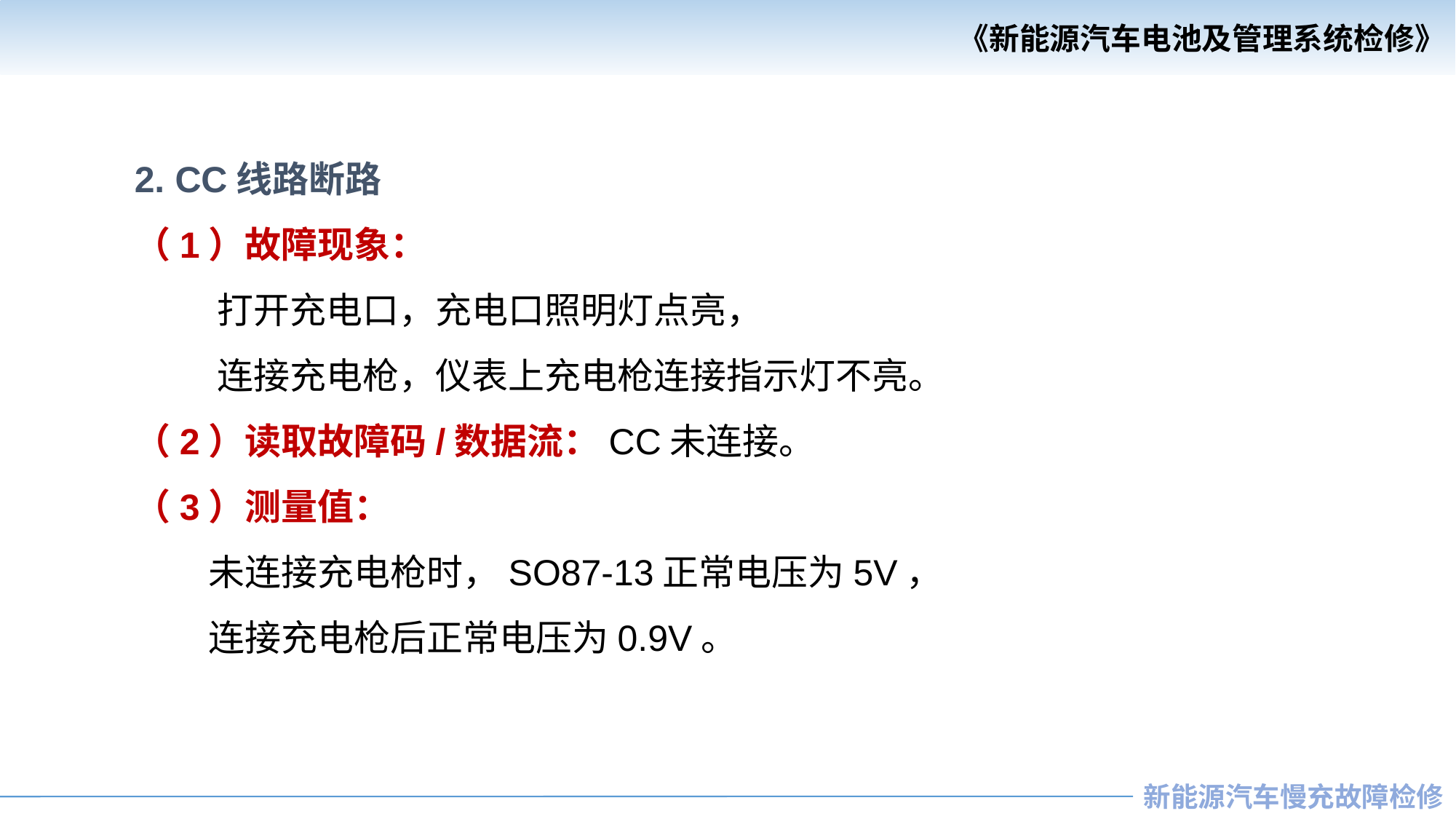

2. CC线路断路
（1）故障现象：
         打开充电口，充电口照明灯点亮，
         连接充电枪，仪表上充电枪连接指示灯不亮。
（2）读取故障码/数据流：CC未连接。
（3）测量值：
        未连接充电枪时，SO87-13正常电压为5V，
        连接充电枪后正常电压为0.9V。